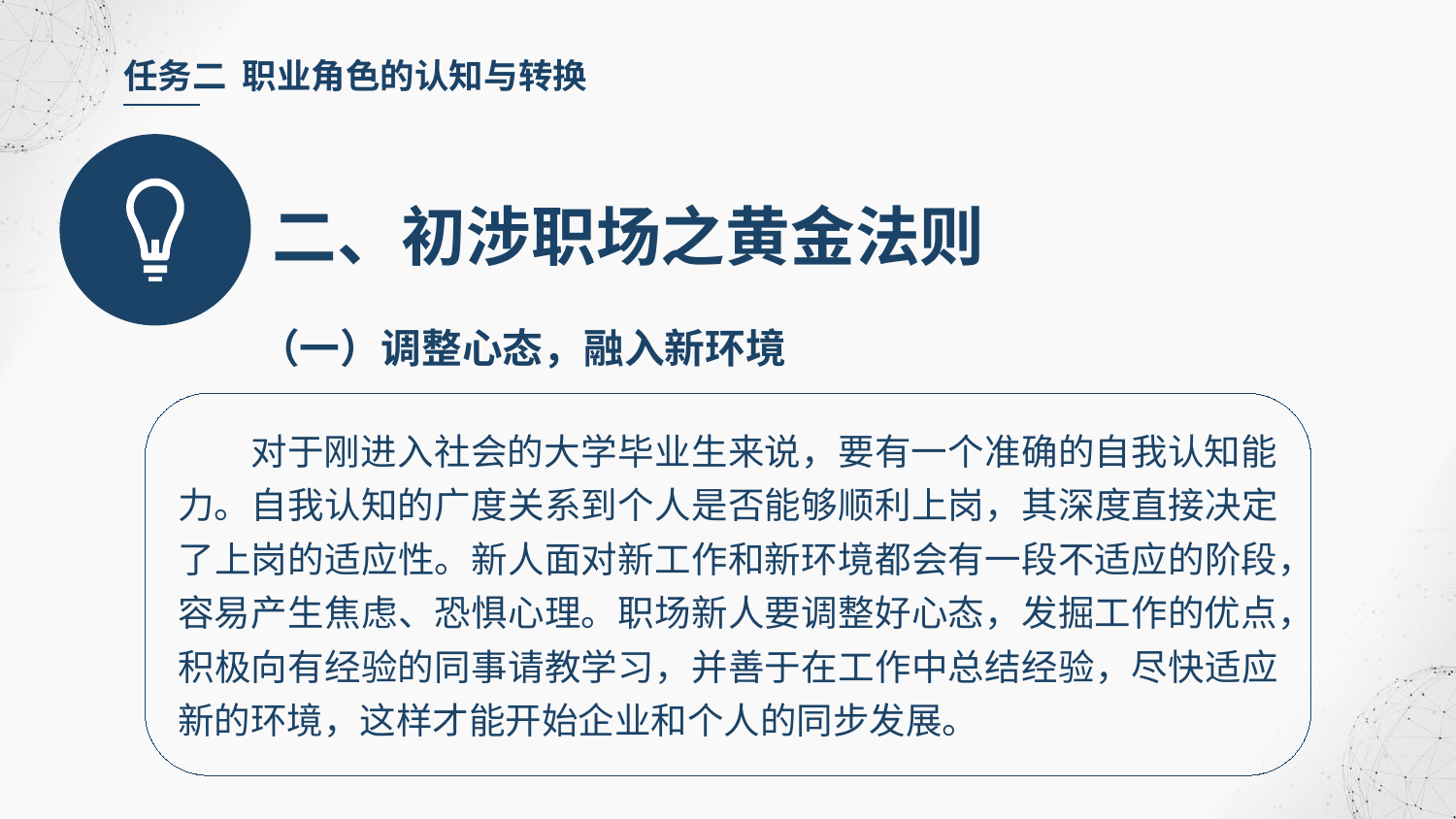

任务二  职业角色的认知与转换

二、初涉职场之黄金法则
（一）调整心态，融入新环境
对于刚进入社会的大学毕业生来说，要有一个准确的自我认知能力。自我认知的广度关系到个人是否能够顺利上岗，其深度直接决定了上岗的适应性。新人面对新工作和新环境都会有一段不适应的阶段，容易产生焦虑、恐惧心理。职场新人要调整好心态，发掘工作的优点，积极向有经验的同事请教学习，并善于在工作中总结经验，尽快适应新的环境，这样才能开始企业和个人的同步发展。